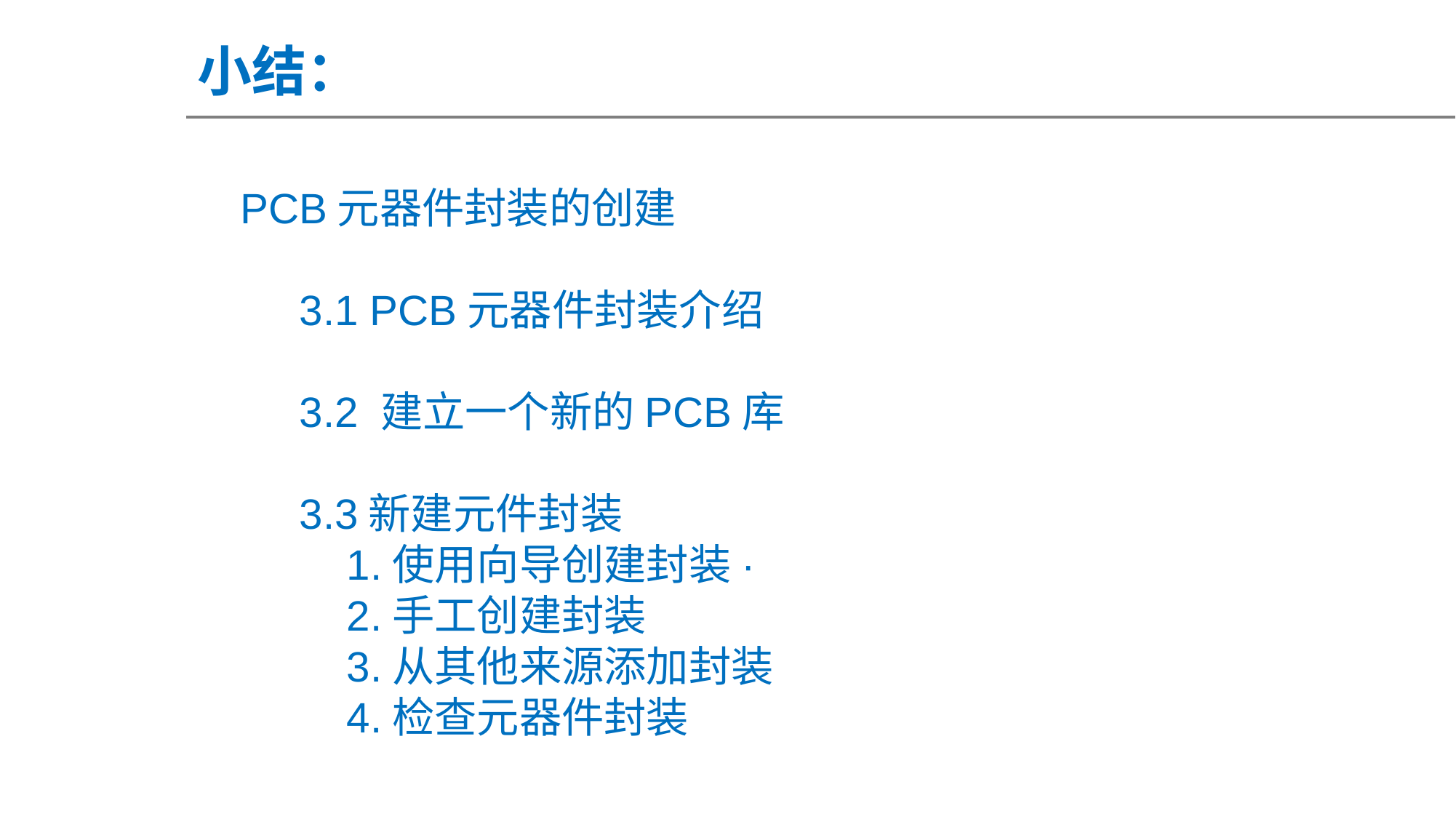

小结：
PCB元器件封装的创建
     3.1 PCB元器件封装介绍
     3.2 建立一个新的PCB库
     3.3新建元件封装
         1.使用向导创建封装·
         2.手工创建封装
         3.从其他来源添加封装
         4.检查元器件封装